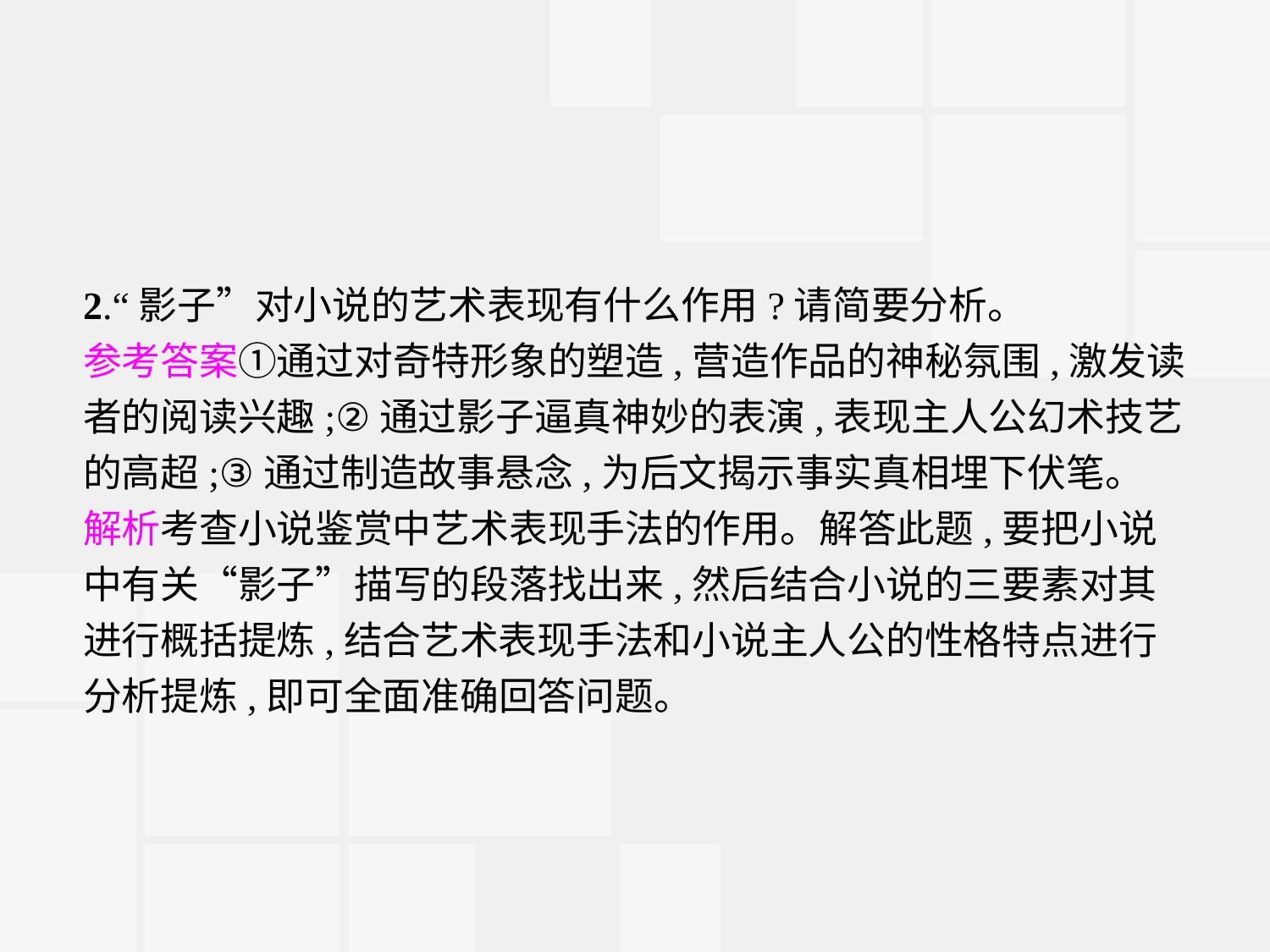

2.“影子”对小说的艺术表现有什么作用?请简要分析。
参考答案①通过对奇特形象的塑造,营造作品的神秘氛围,激发读者的阅读兴趣;②通过影子逼真神妙的表演,表现主人公幻术技艺的高超;③通过制造故事悬念,为后文揭示事实真相埋下伏笔。
解析考查小说鉴赏中艺术表现手法的作用。解答此题,要把小说中有关“影子”描写的段落找出来,然后结合小说的三要素对其进行概括提炼,结合艺术表现手法和小说主人公的性格特点进行分析提炼,即可全面准确回答问题。